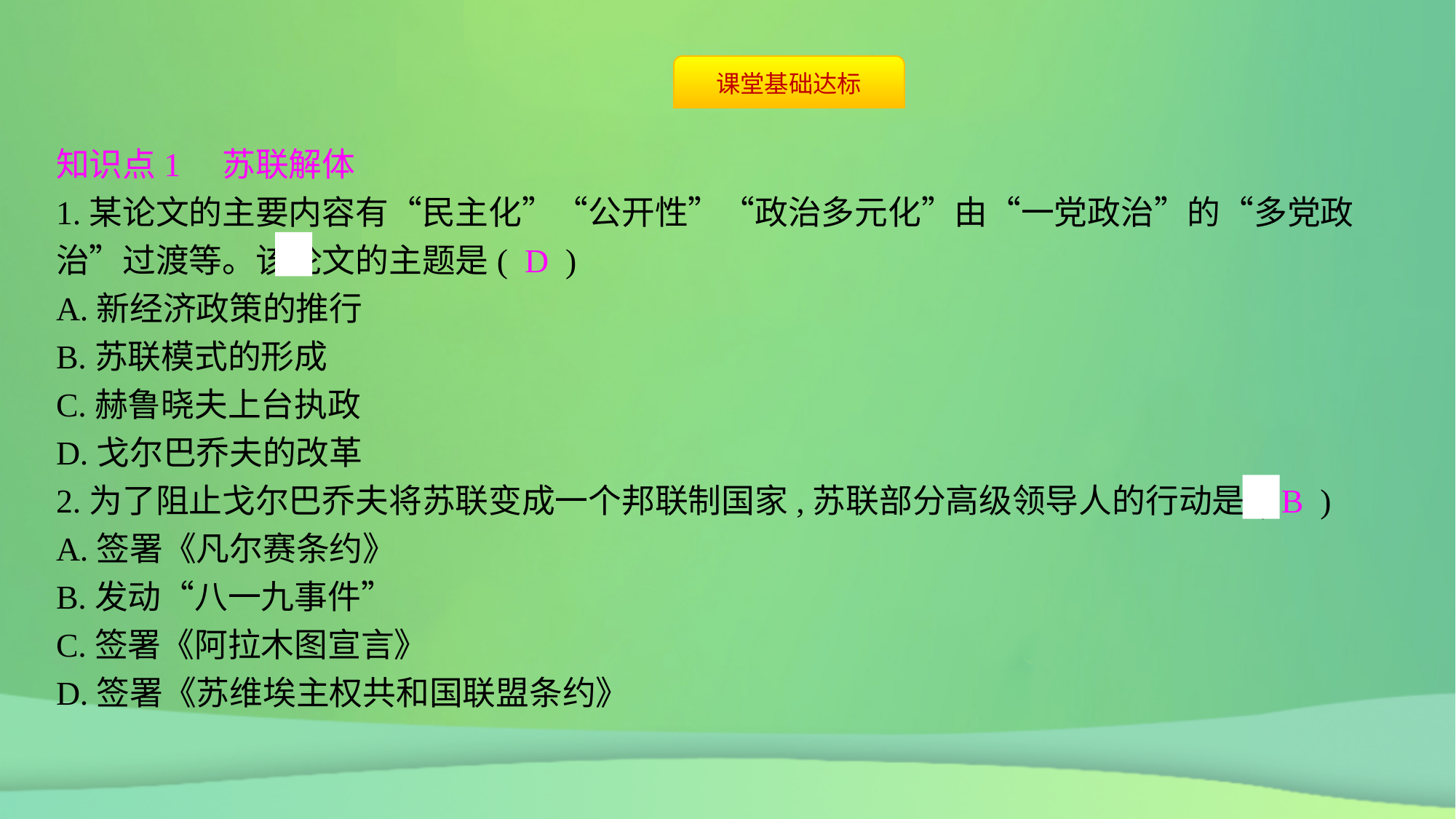

知识点1　苏联解体
1.某论文的主要内容有“民主化”“公开性”“政治多元化”由“一党政治”的“多党政治”过渡等。该论文的主题是(  D  )
A.新经济政策的推行
B.苏联模式的形成
C.赫鲁晓夫上台执政
D.戈尔巴乔夫的改革
2.为了阻止戈尔巴乔夫将苏联变成一个邦联制国家,苏联部分高级领导人的行动是(  B  )
A.签署《凡尔赛条约》
B.发动“八一九事件”
C.签署《阿拉木图宣言》
D.签署《苏维埃主权共和国联盟条约》